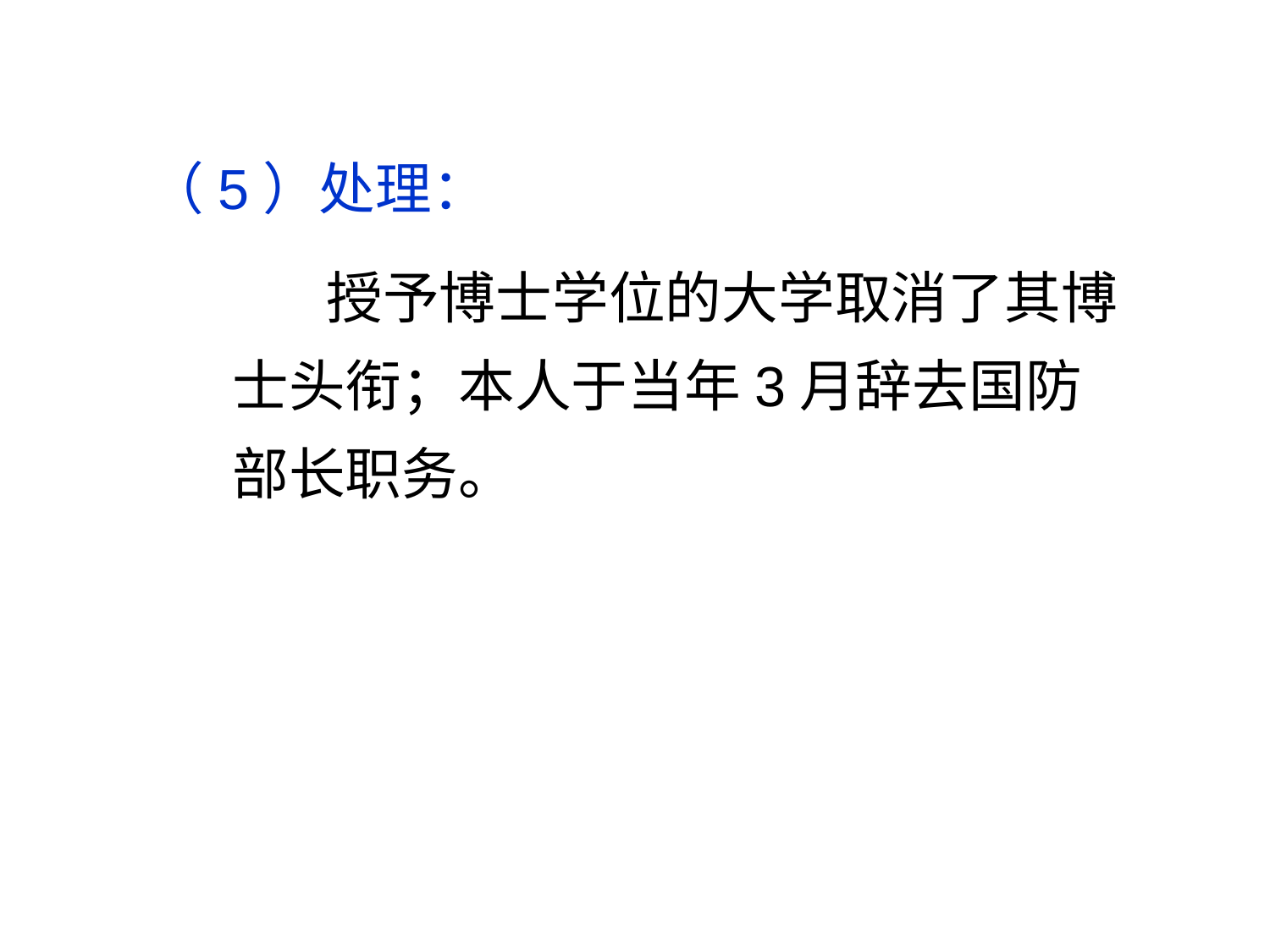

（5）处理：
             授予博士学位的大学取消了其博士头衔；本人于当年3月辞去国防部长职务。